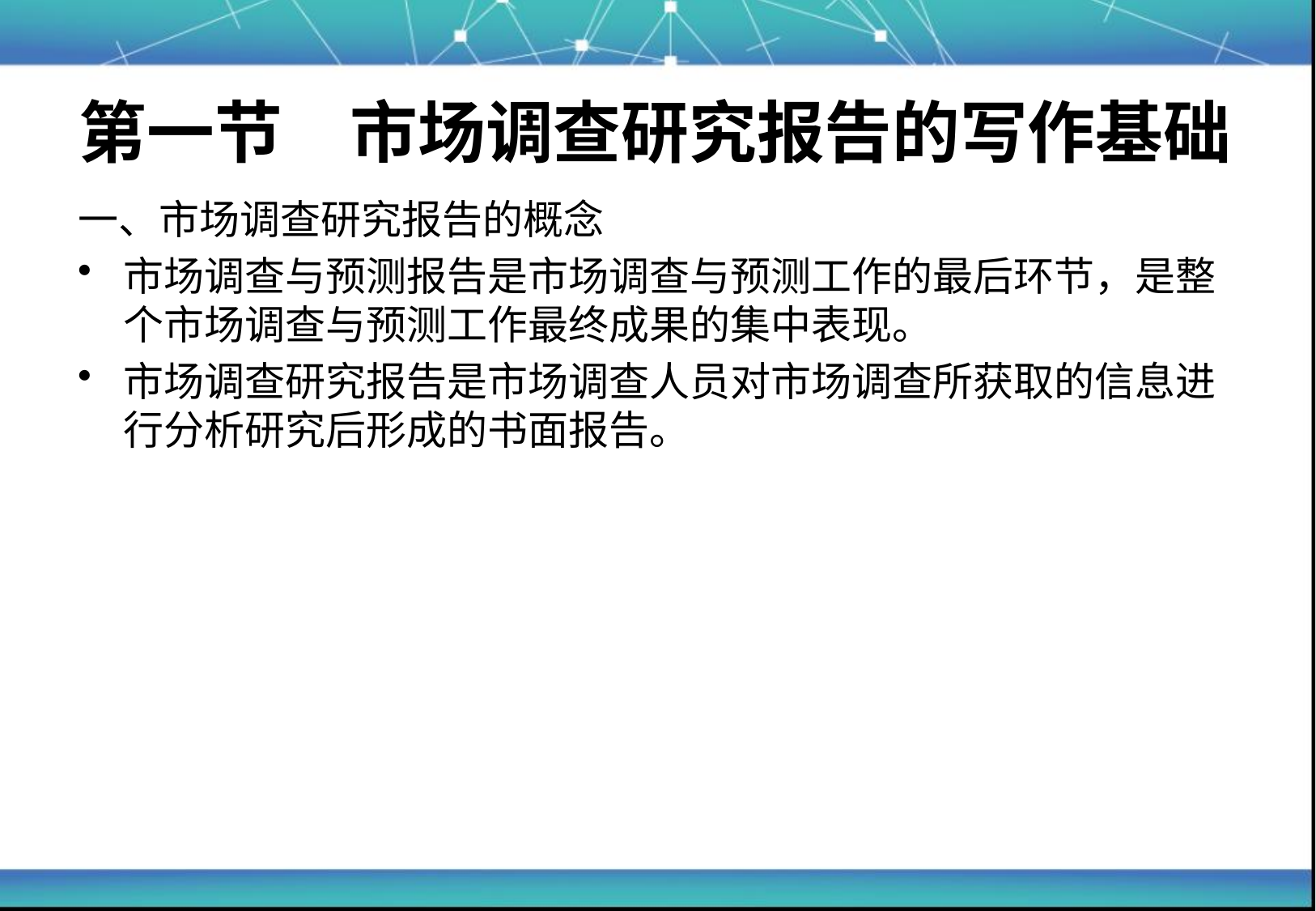

# 第一节　市场调查研究报告的写作基础
一、市场调查研究报告的概念
市场调查与预测报告是市场调查与预测工作的最后环节，是整个市场调查与预测工作最终成果的集中表现。
市场调查研究报告是市场调查人员对市场调查所获取的信息进行分析研究后形成的书面报告。